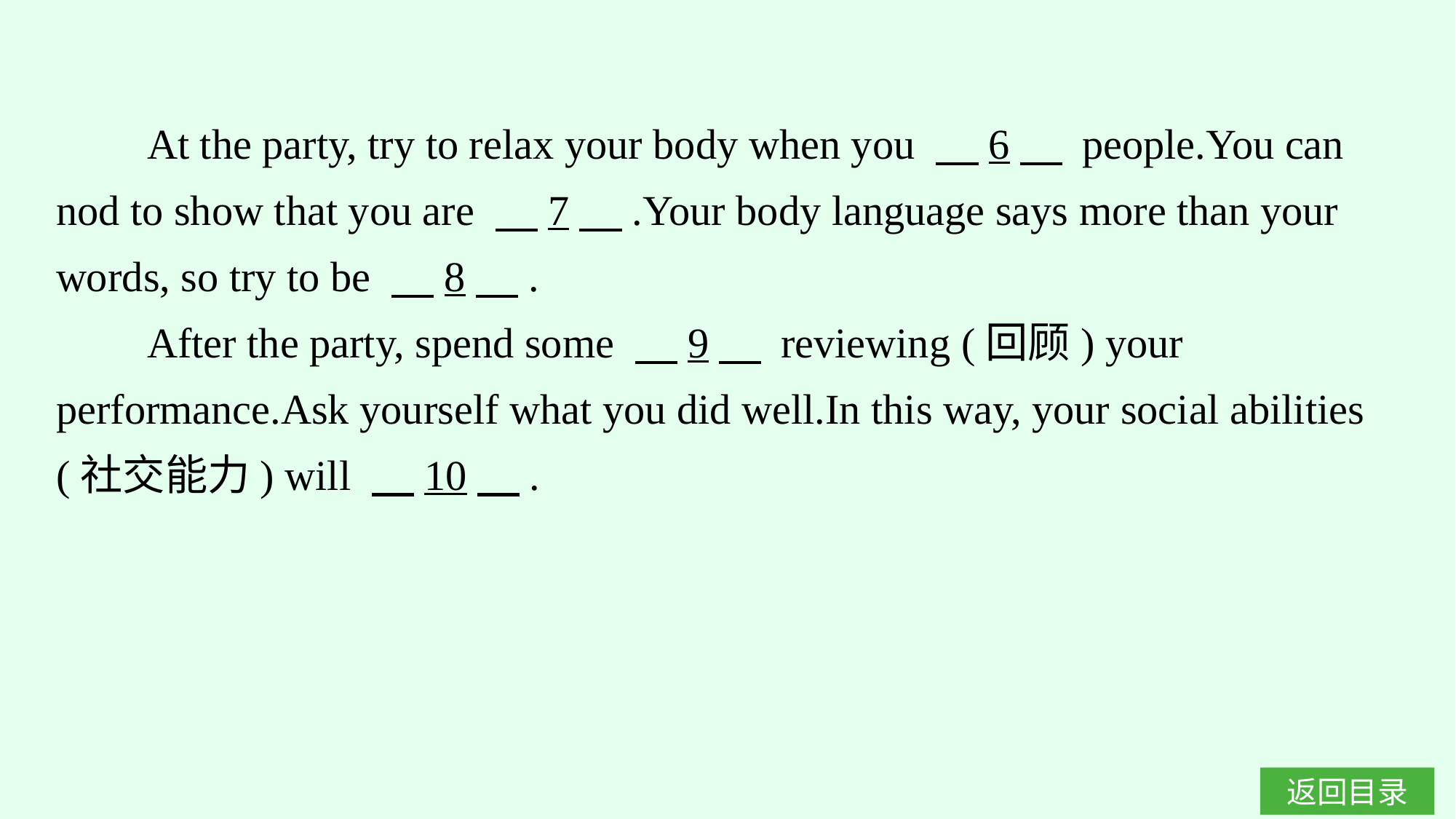

At the party, try to relax your body when you 　6　 people.You can nod to show that you are 　7　.Your body language says more than your words, so try to be 　8　.
After the party, spend some 　9　 reviewing (回顾) your performance.Ask yourself what you did well.In this way, your social abilities (社交能力) will 　10　.